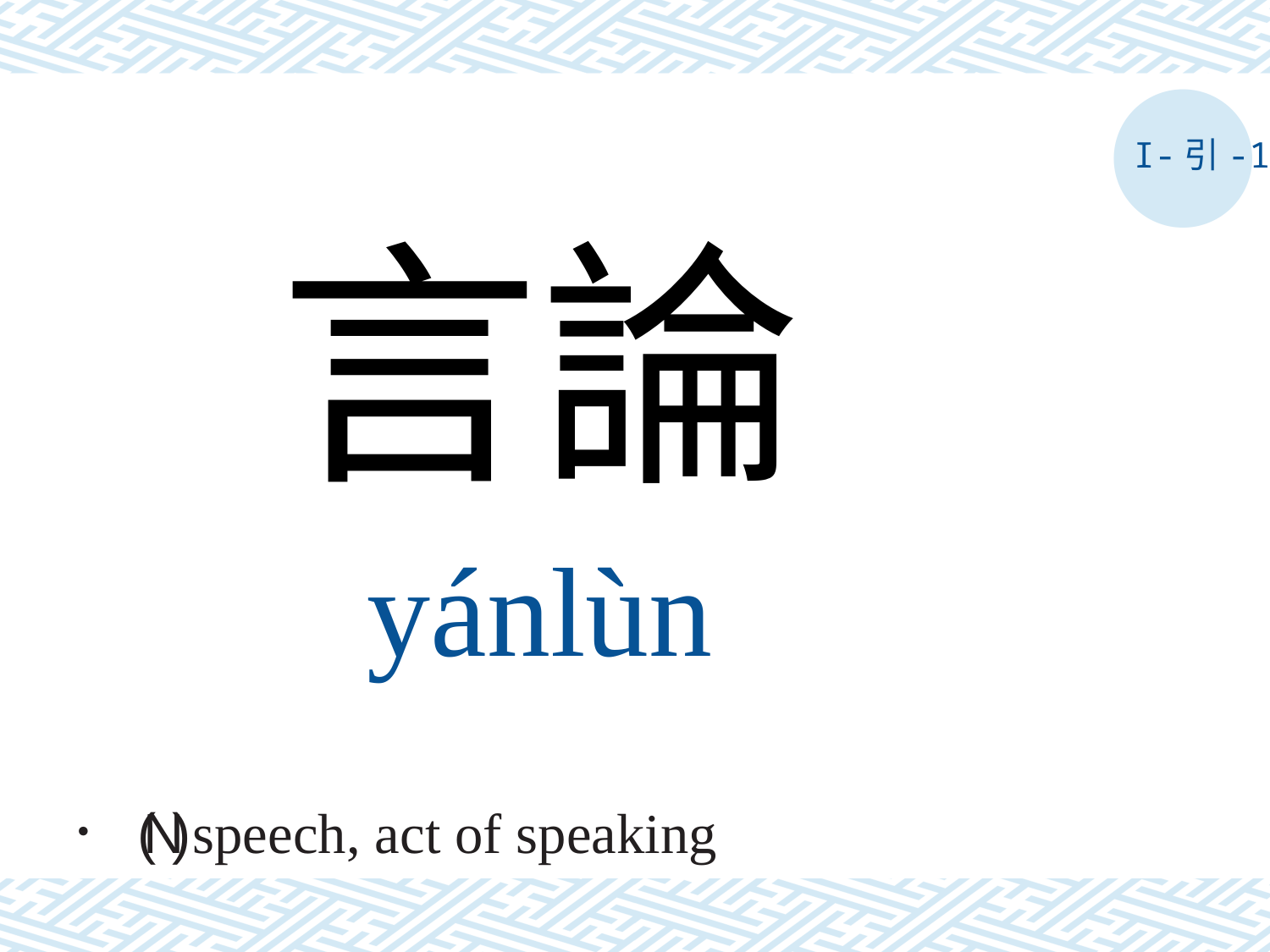

I-引-1

言論
yánlùn
． ( N ) speech, act of speaking